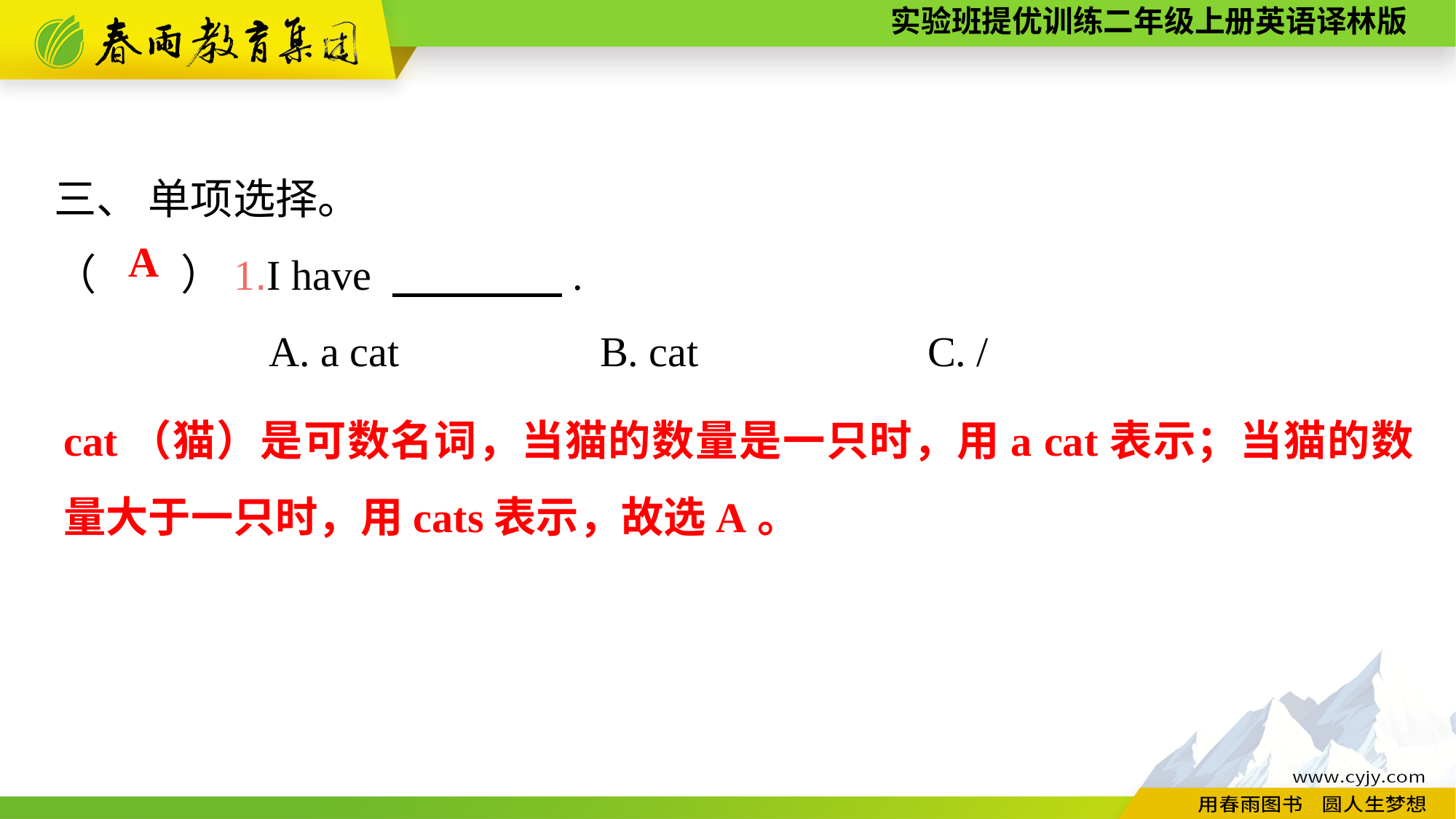

三、 单项选择。
（　　）1.I have 　　　　.
A. a cat		B. cat			C. /
A
cat（猫）是可数名词，当猫的数量是一只时，用a cat表示；当猫的数量大于一只时，用cats表示，故选A。